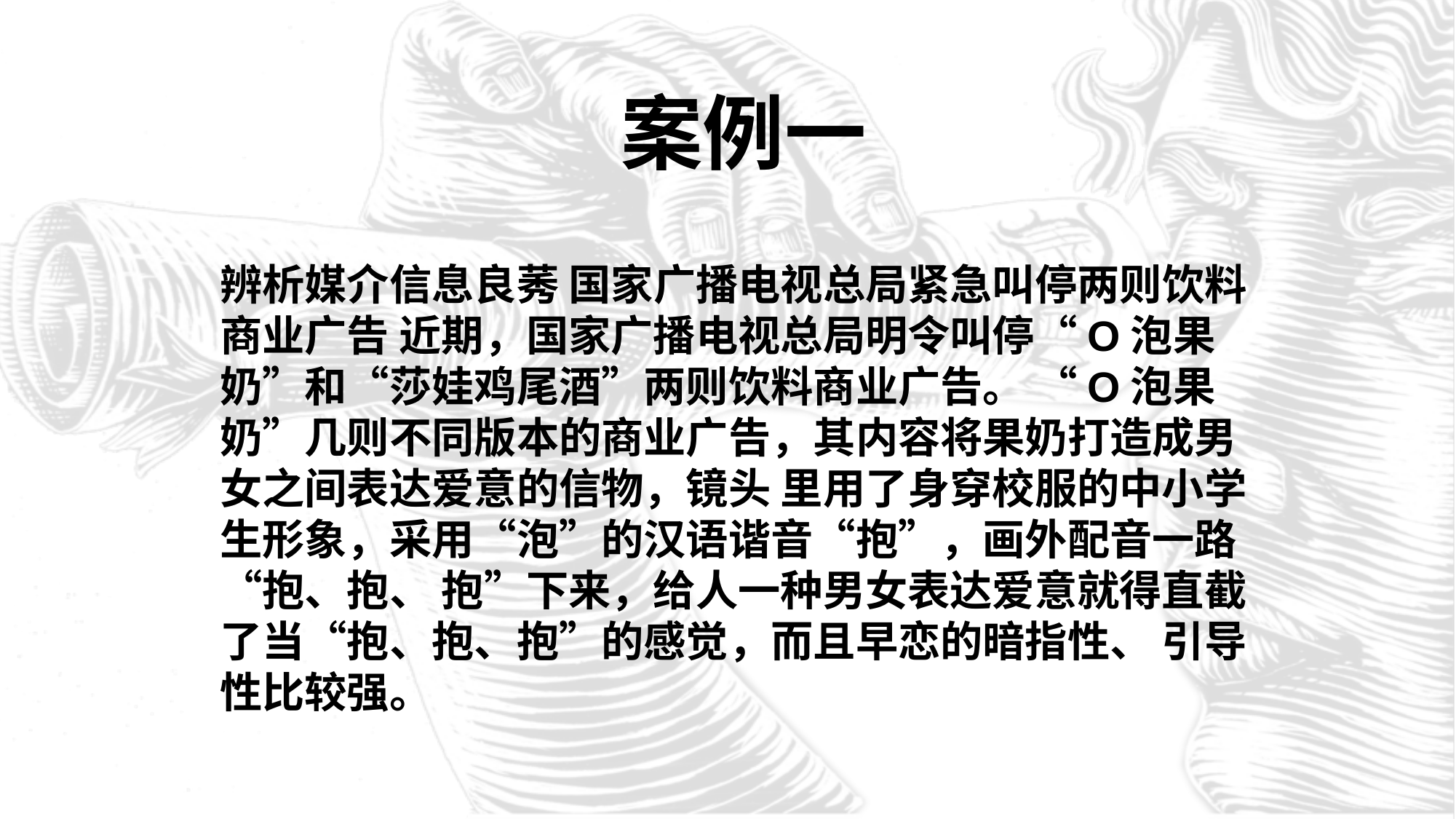

案例一
辨析媒介信息良莠 国家广播电视总局紧急叫停两则饮料商业广告 近期，国家广播电视总局明令叫停“O泡果奶”和“莎娃鸡尾酒”两则饮料商业广告。 “O泡果奶”几则不同版本的商业广告，其内容将果奶打造成男女之间表达爱意的信物，镜头 里用了身穿校服的中小学生形象，采用“泡”的汉语谐音“抱”，画外配音一路“抱、抱、 抱”下来，给人一种男女表达爱意就得直截了当“抱、抱、抱”的感觉，而且早恋的暗指性、 引导性比较强。